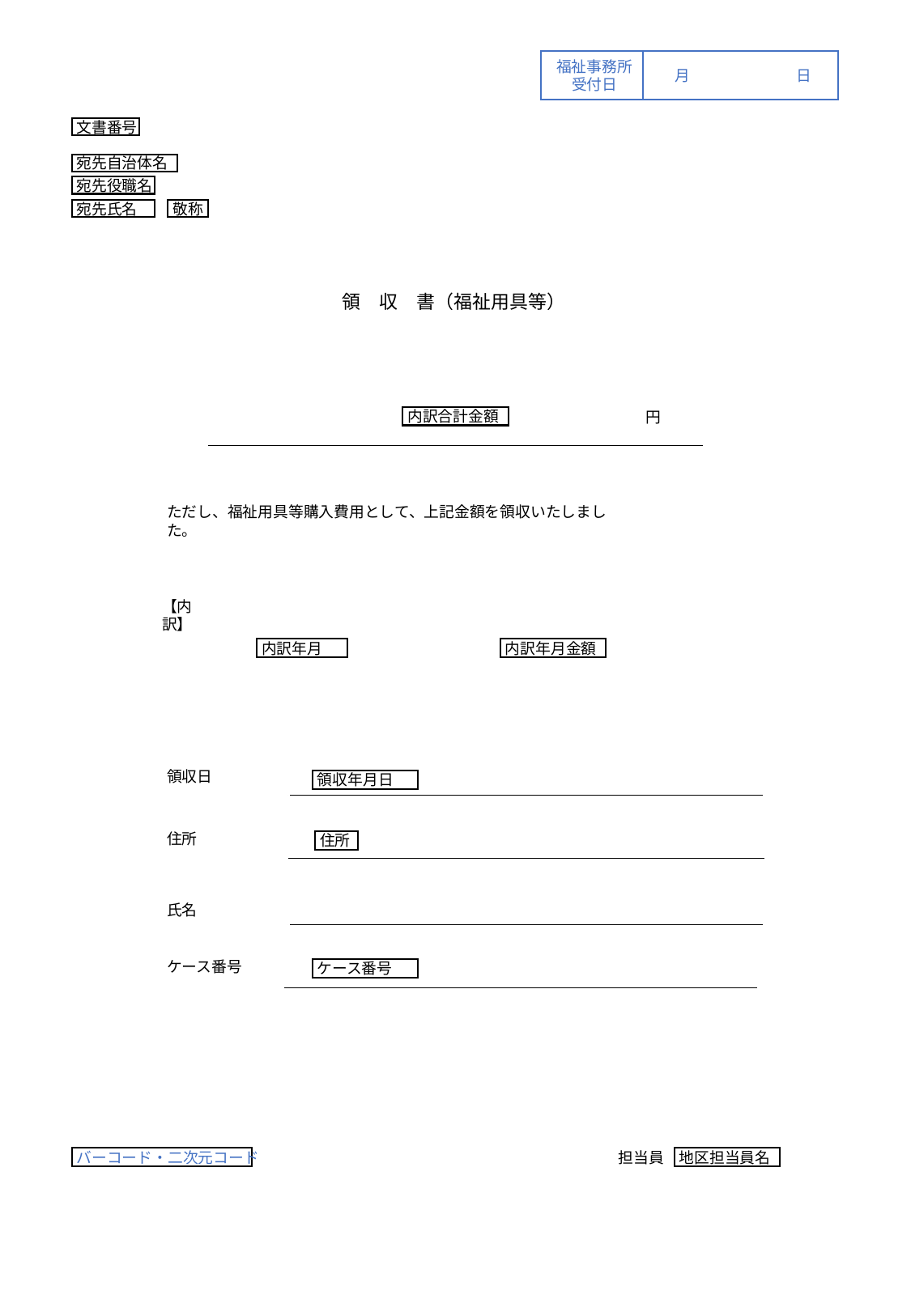

福祉事務所
受付日
月	日
文書番号
宛先自治体名
宛先役職名
宛先氏名
敬称
領　収　書（福祉用具等）
円
内訳合計金額
ただし、福祉用具等購入費用として、上記金額を領収いたしました。
【内訳】
内訳年月金額
内訳年月
|  |
| --- |
領収日
領収年月日
|  |
| --- |
住所
住所
|  |
| --- |
氏名
|  |
| --- |
ケース番号
ケース番号
担当員
地区担当員名
バーコード・二次元コード